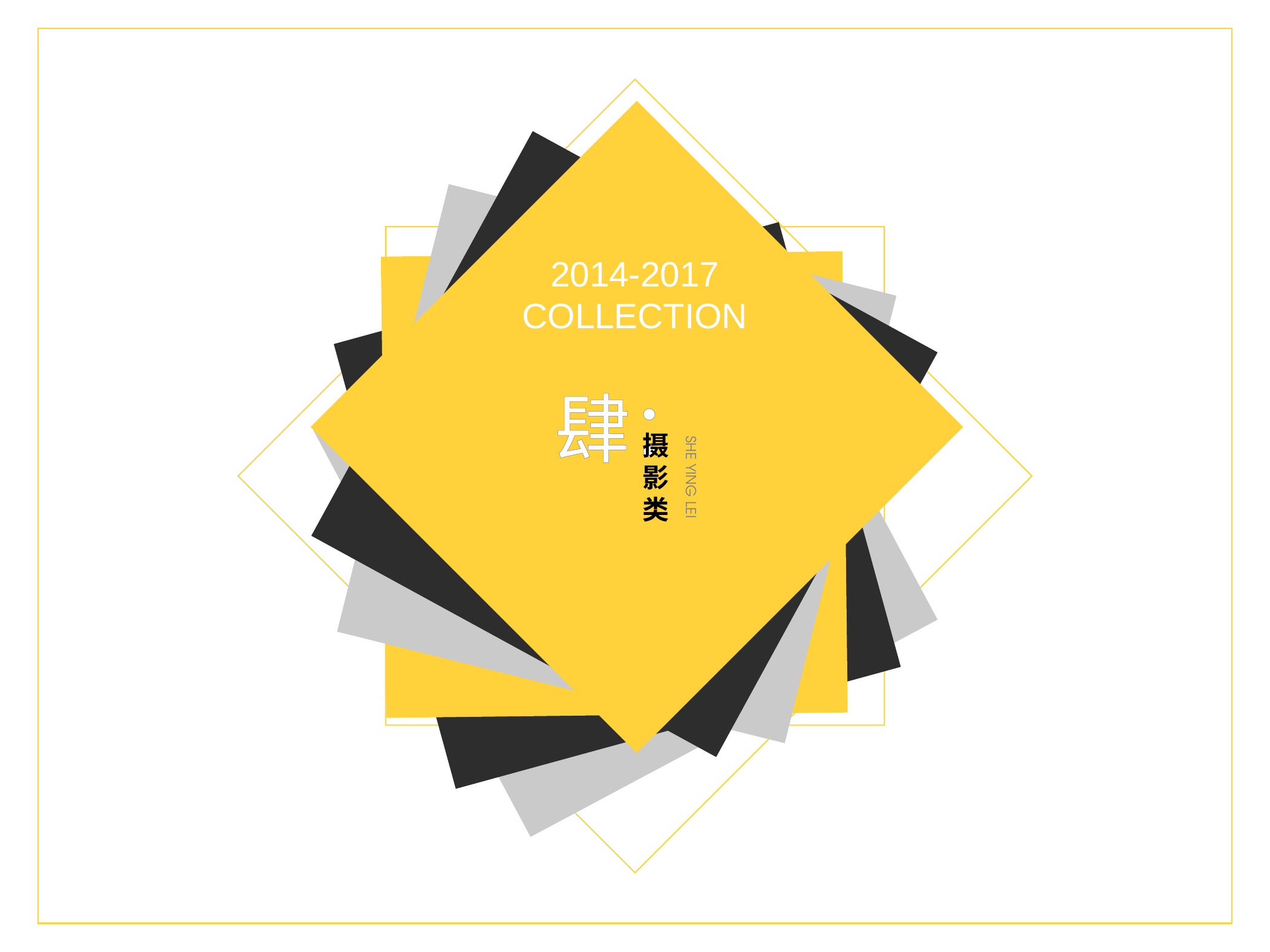

2014-2017
COLLECTION
肆：
摄
影
类
SHE YING LEI